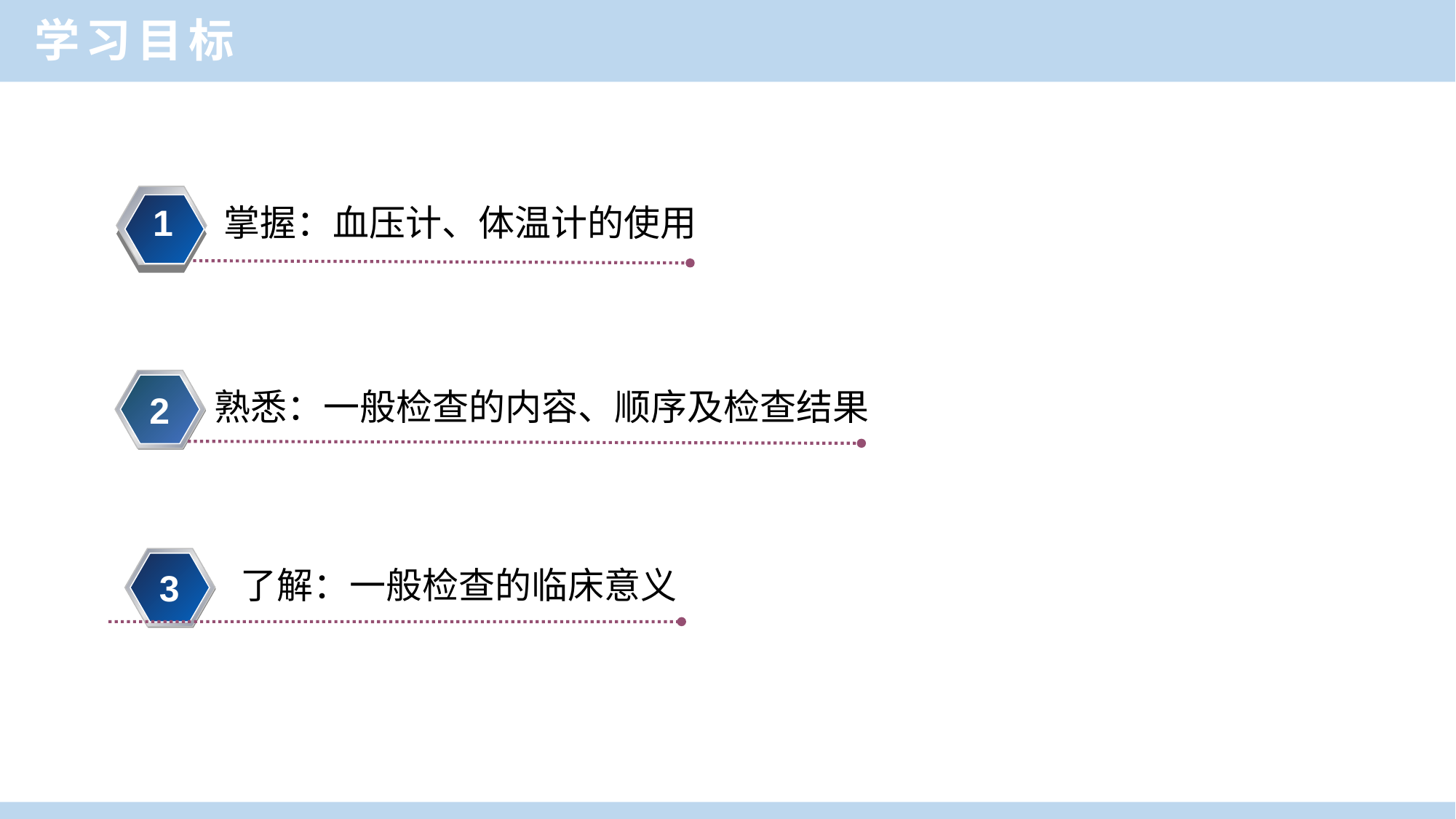

学习目标

1
掌握：血压计、体温计的使用

熟悉：一般检查的内容、顺序及检查结果
2

了解：一般检查的临床意义
3